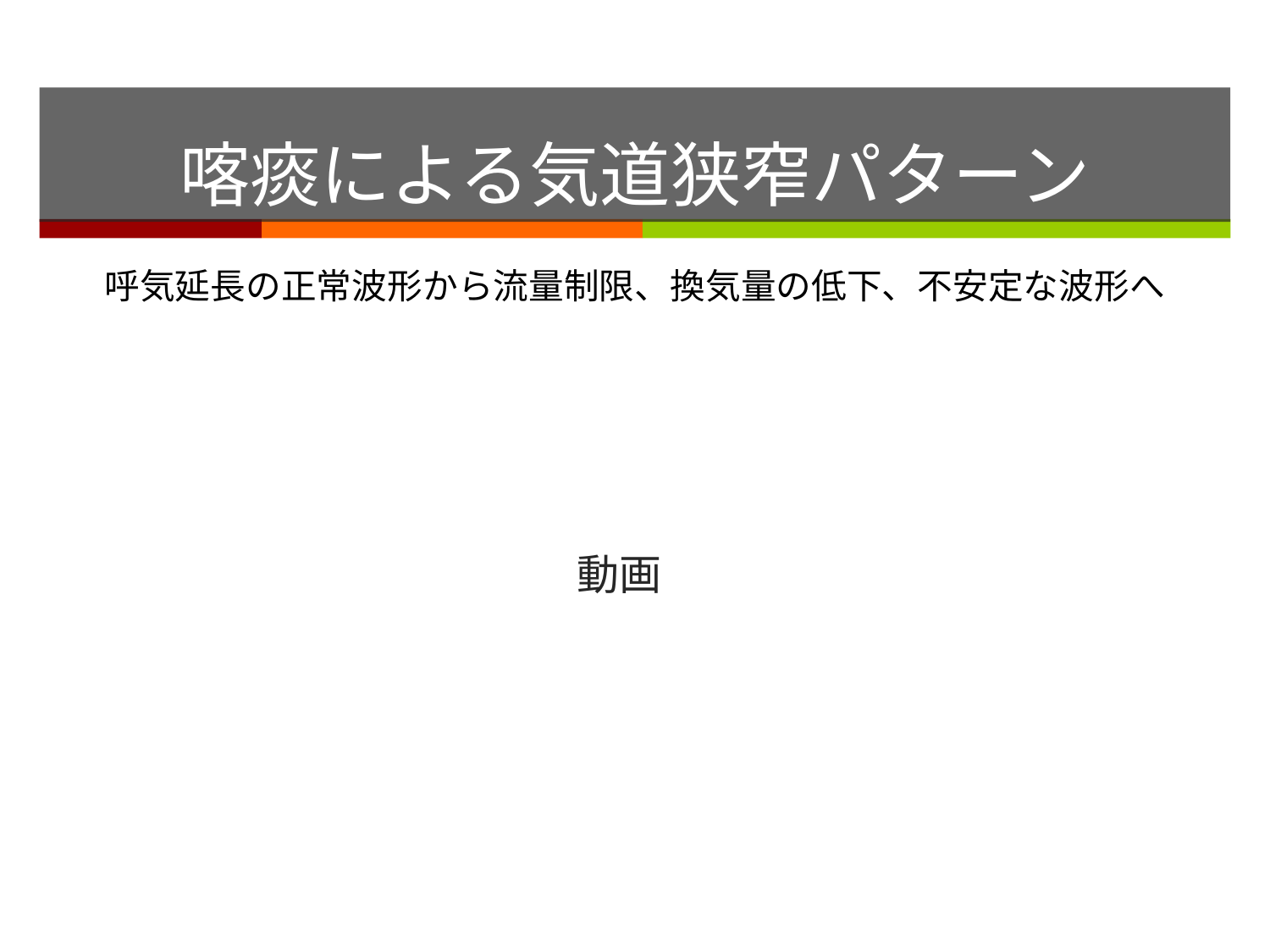

# 喀痰による気道狭窄パターン
呼気延長の正常波形から流量制限、換気量の低下、不安定な波形へ
動画